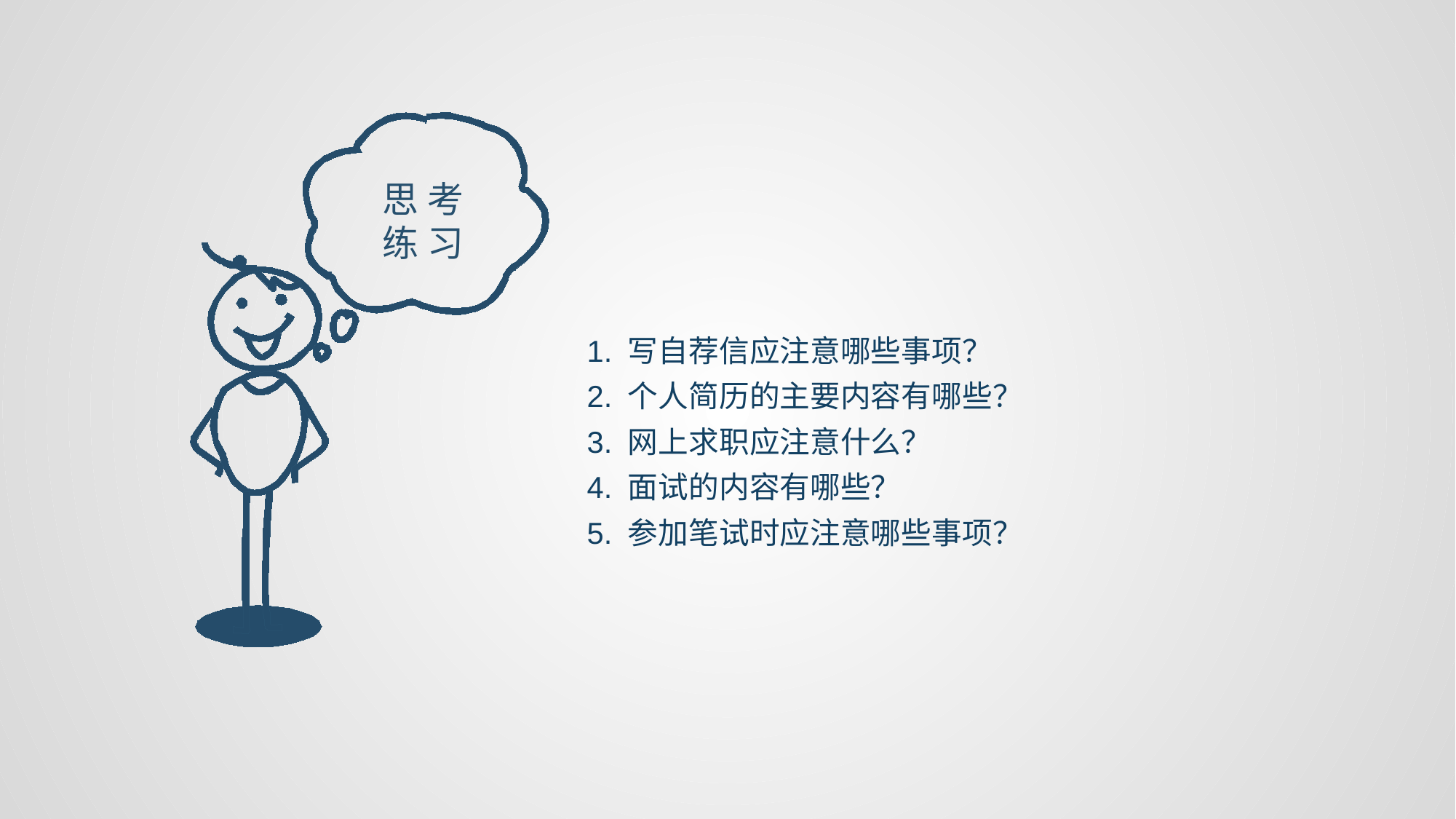

思 考练 习
1. 写自荐信应注意哪些事项？
2. 个人简历的主要内容有哪些？
3. 网上求职应注意什么？
4. 面试的内容有哪些？
5. 参加笔试时应注意哪些事项？